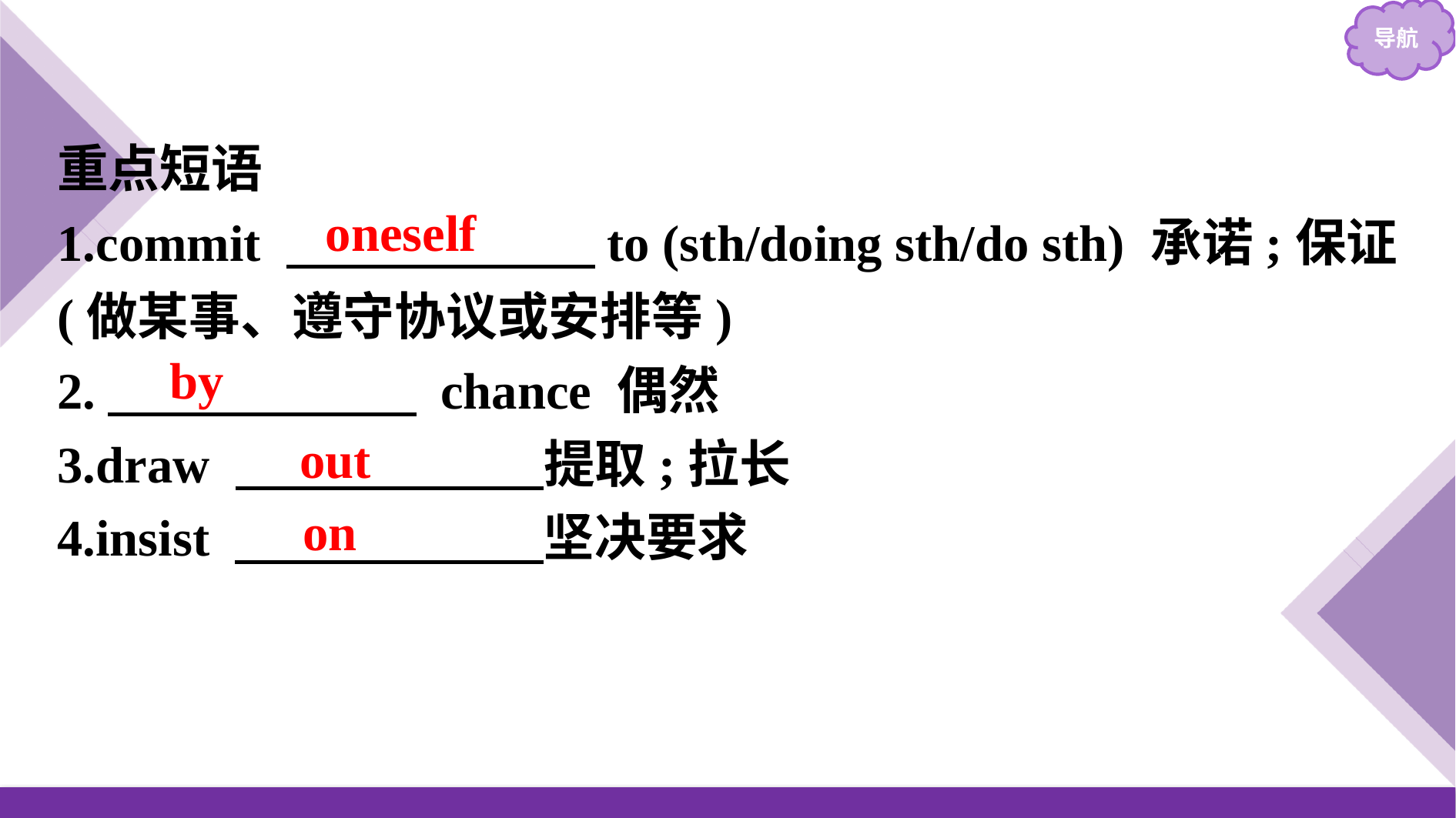

重点短语
1.commit 　　　　　　to (sth/doing sth/do sth) 承诺;保证(做某事、遵守协议或安排等)
2.　　　　　　 chance 偶然
3.draw 　　　　　　提取;拉长
4.insist 　　　　　　坚决要求
oneself
by
out
on